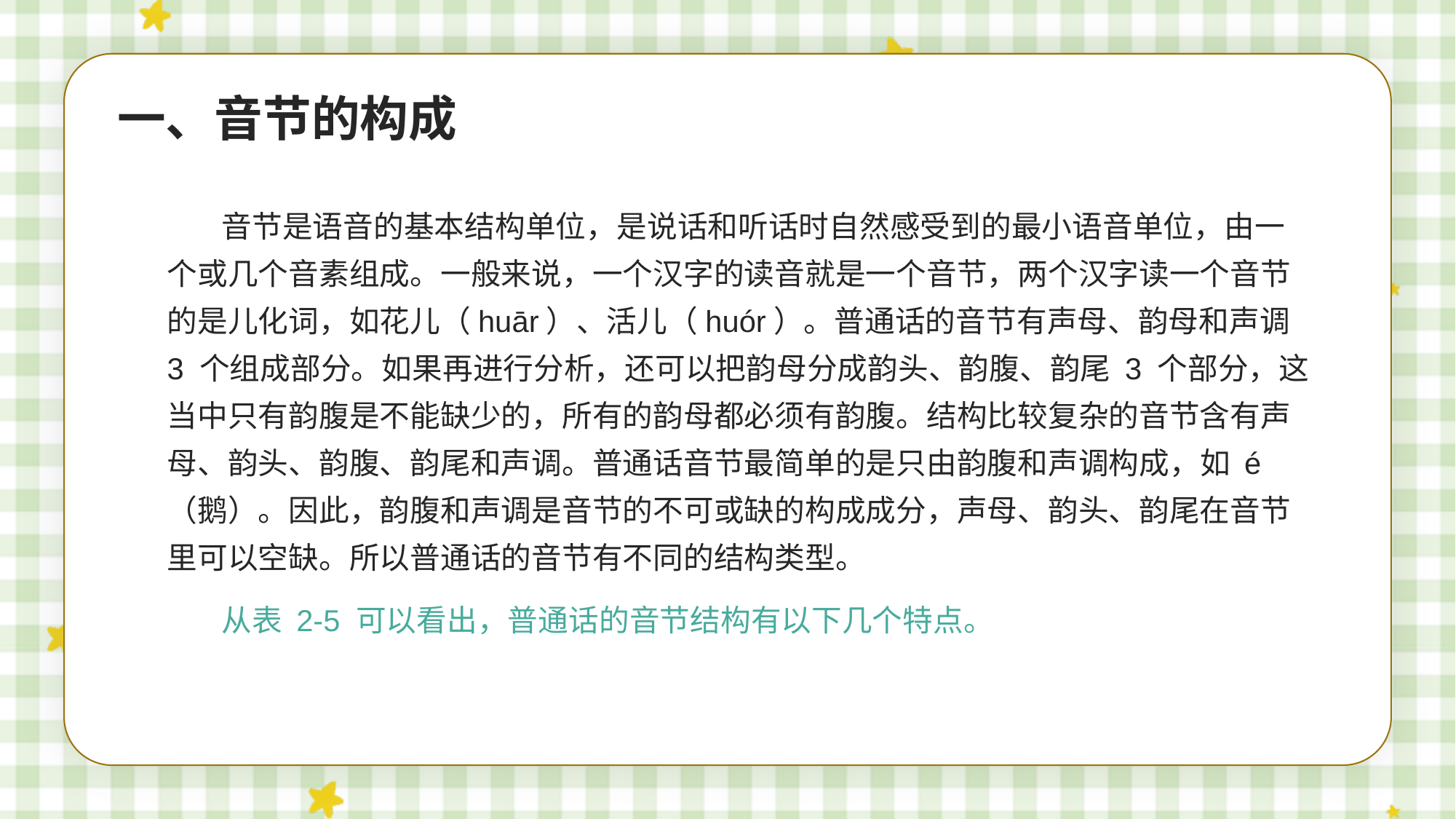

一、音节的构成
音节是语音的基本结构单位，是说话和听话时自然感受到的最小语音单位，由一个或几个音素组成。一般来说，一个汉字的读音就是一个音节，两个汉字读一个音节的是儿化词，如花儿（huār）、活儿（huór）。普通话的音节有声母、韵母和声调 3 个组成部分。如果再进行分析，还可以把韵母分成韵头、韵腹、韵尾 3 个部分，这当中只有韵腹是不能缺少的，所有的韵母都必须有韵腹。结构比较复杂的音节含有声母、韵头、韵腹、韵尾和声调。普通话音节最简单的是只由韵腹和声调构成，如 é（鹅）。因此，韵腹和声调是音节的不可或缺的构成成分，声母、韵头、韵尾在音节里可以空缺。所以普通话的音节有不同的结构类型。
从表 2-5 可以看出，普通话的音节结构有以下几个特点。